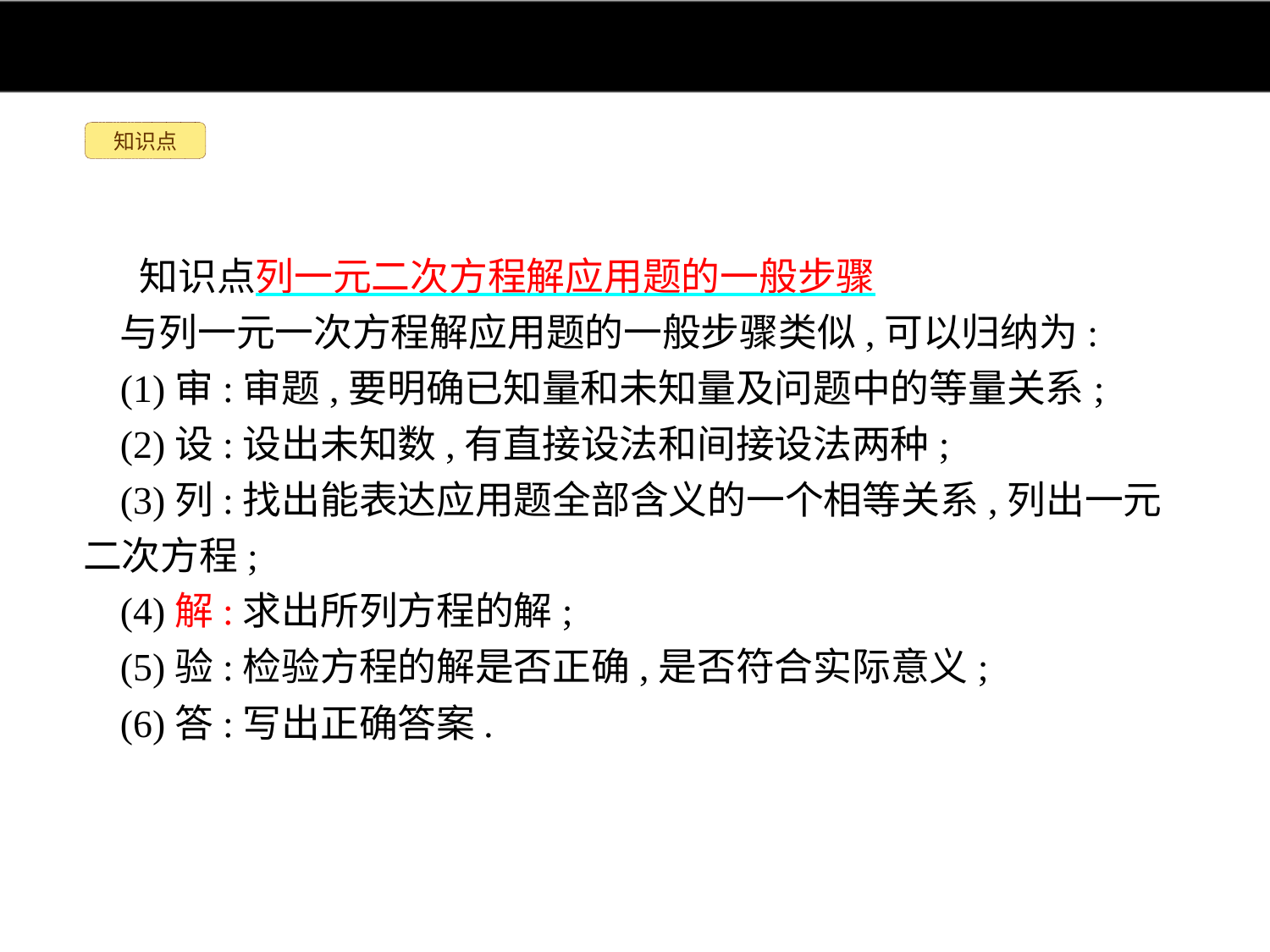

知识点
知识点列一元二次方程解应用题的一般步骤
与列一元一次方程解应用题的一般步骤类似,可以归纳为:
(1)审:审题,要明确已知量和未知量及问题中的等量关系;
(2)设:设出未知数,有直接设法和间接设法两种;
(3)列:找出能表达应用题全部含义的一个相等关系,列出一元二次方程;
(4)解:求出所列方程的解;
(5)验:检验方程的解是否正确,是否符合实际意义;
(6)答:写出正确答案.